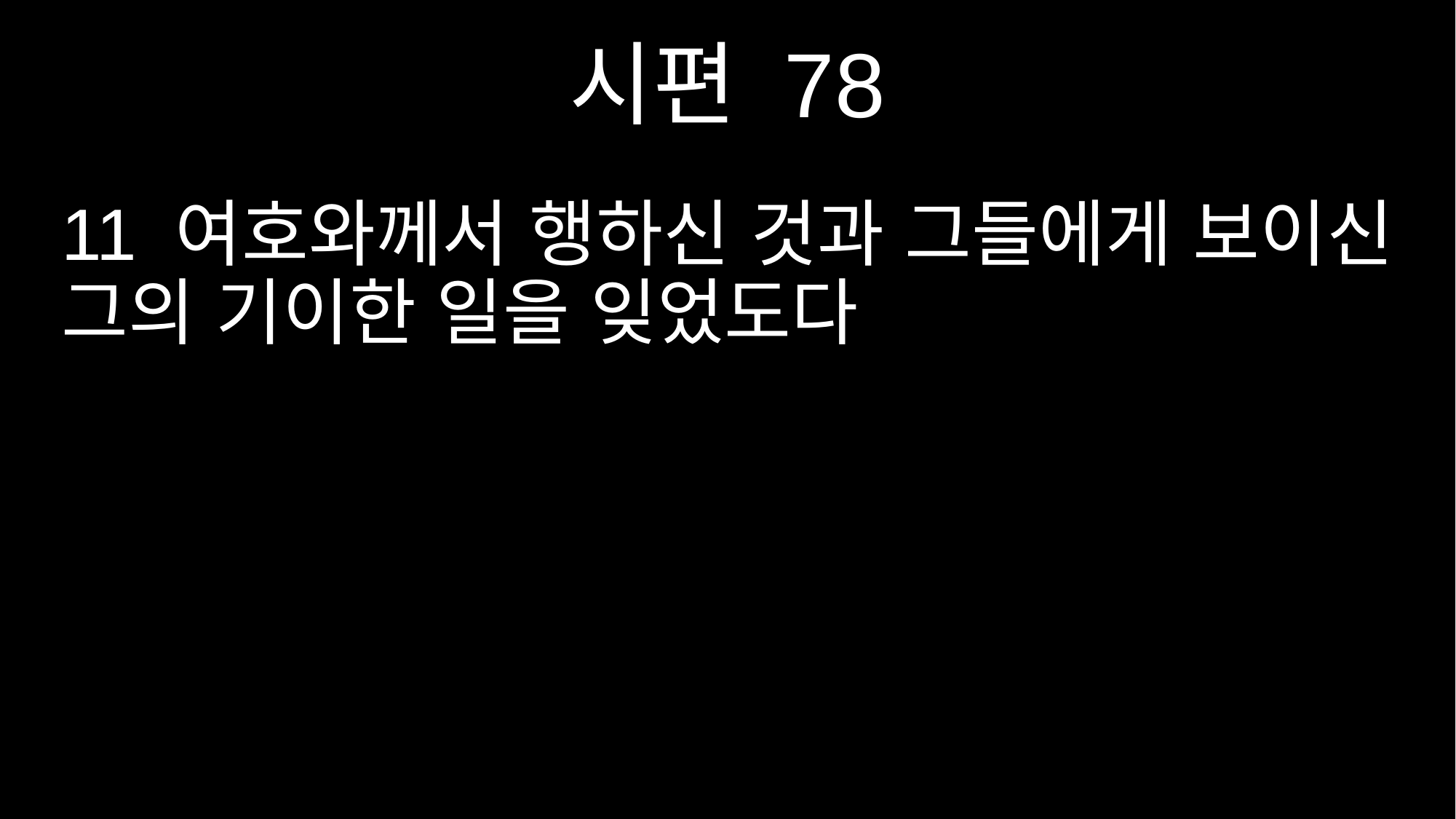

시편 78
11 여호와께서 행하신 것과 그들에게 보이신 그의 기이한 일을 잊었도다